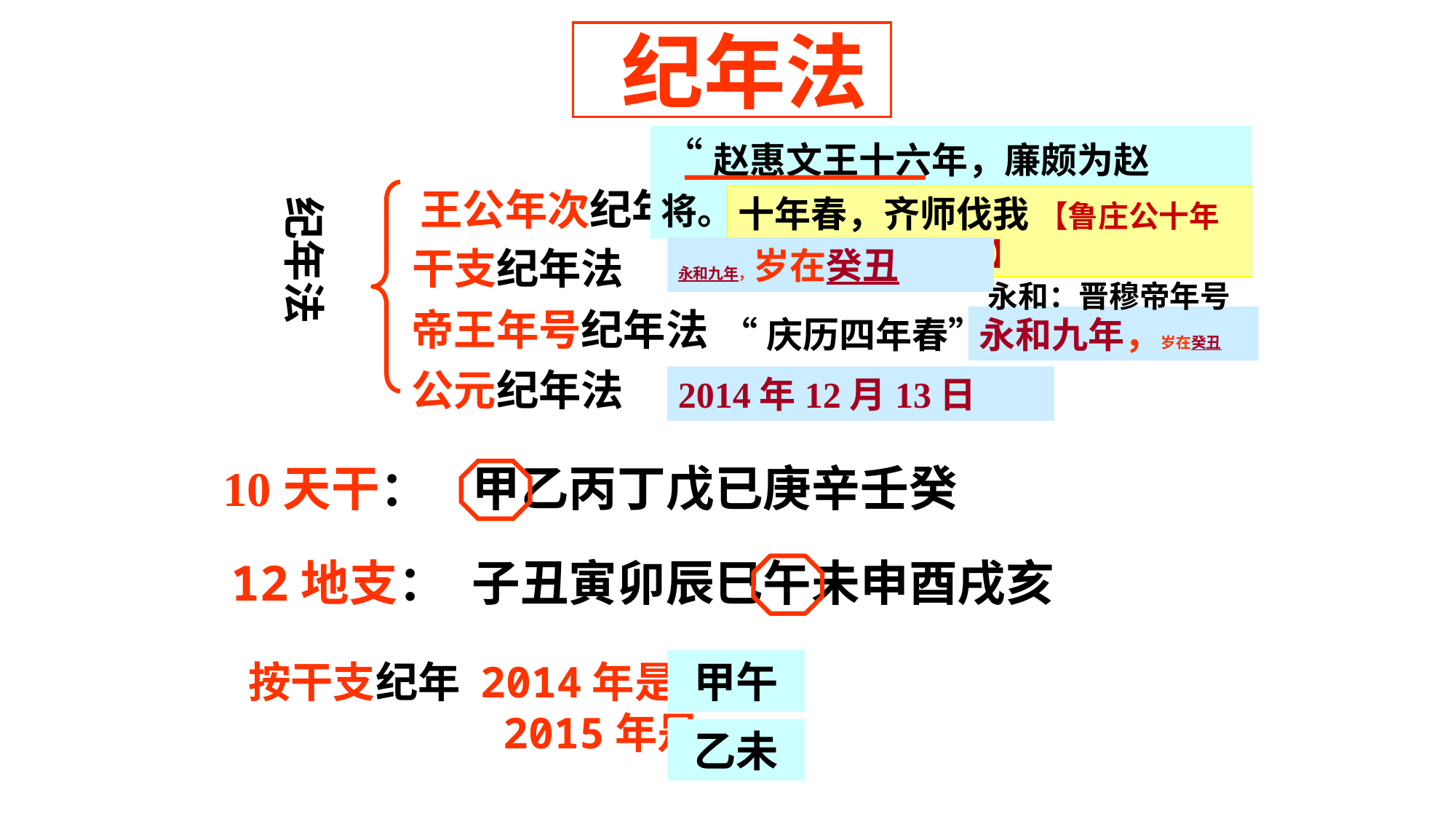

纪年法
“赵惠文王十六年，廉颇为赵将。”
王公年次纪年法

纪年法
十年春，齐师伐我 【鲁庄公十年（公元前684年）】
干支纪年法
永和九年，岁在癸丑
永和：晋穆帝年号
帝王年号纪年法
“庆历四年春”
永和九年，岁在癸丑
 庆历是宋仁宗赵祯的年号
公元纪年法
2014年12月13日
10天干：
甲乙丙丁戊已庚辛壬癸

12地支：
子丑寅卯辰巳午未申酉戌亥

按干支纪年 2014年是：
          2015年是：
甲午
乙未